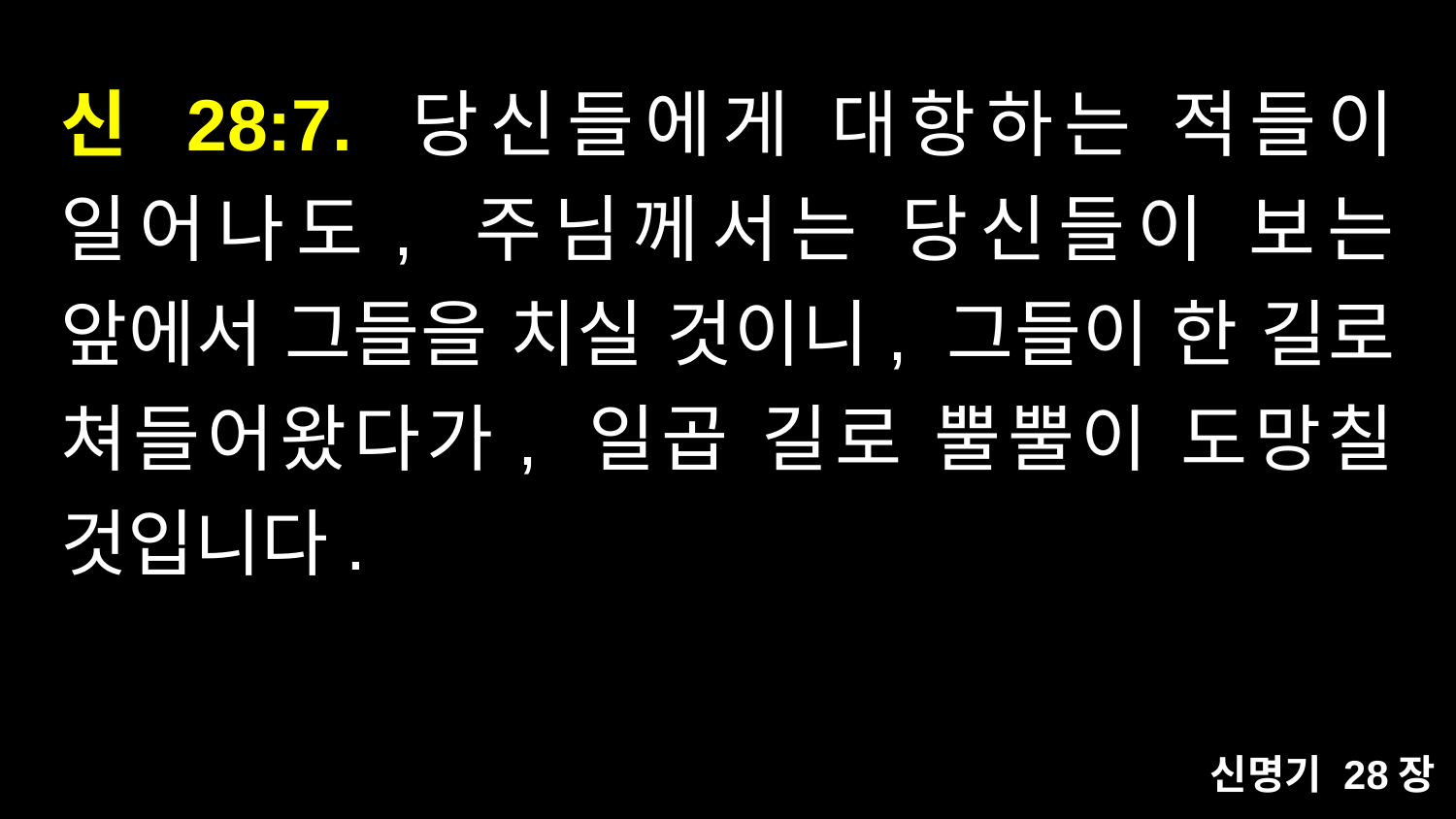

# 신 28:7. 당신들에게 대항하는 적들이 일어나도, 주님께서는 당신들이 보는 앞에서 그들을 치실 것이니, 그들이 한 길로 쳐들어왔다가, 일곱 길로 뿔뿔이 도망칠 것입니다.
신명기 28장